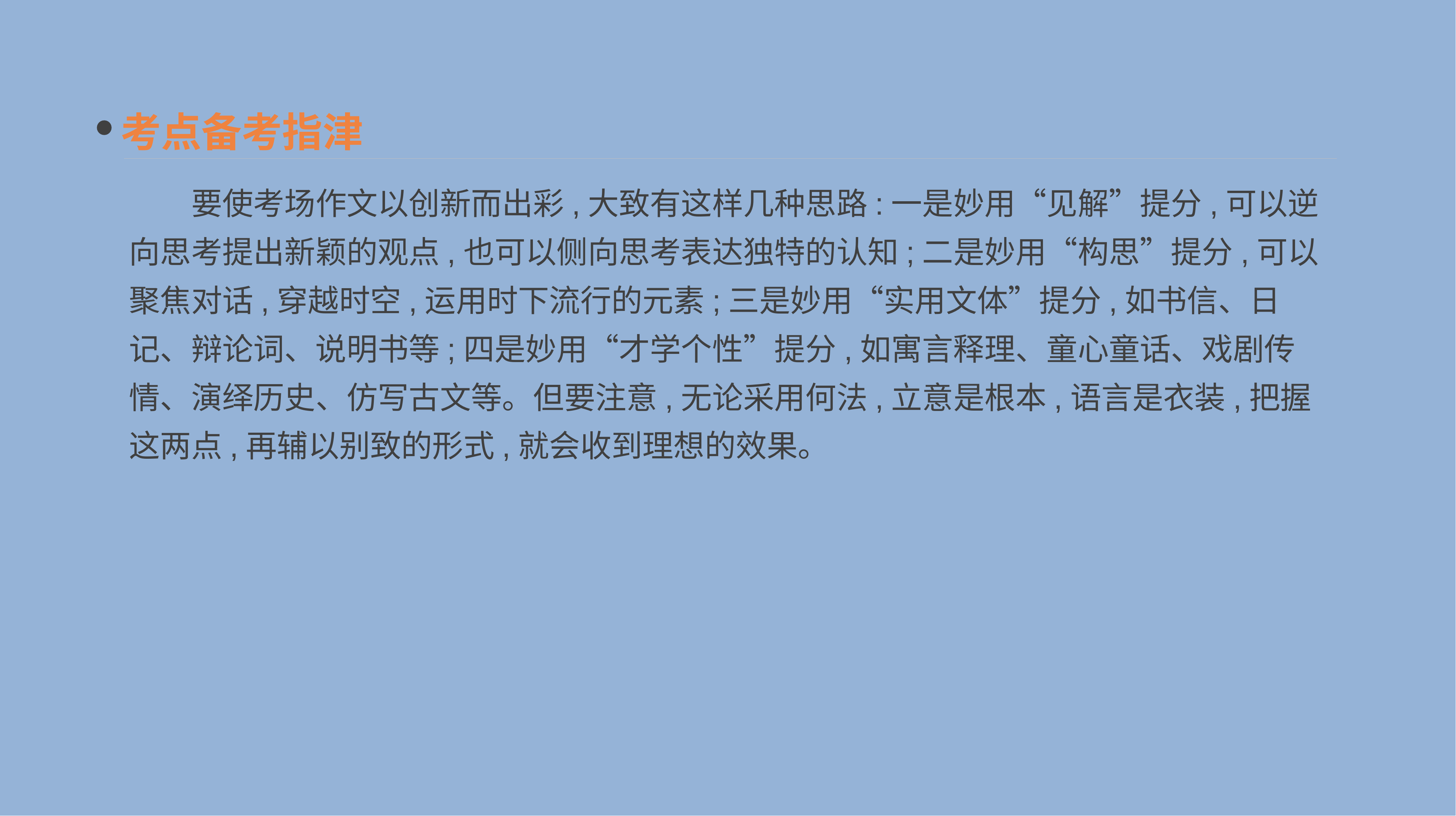

考点备考指津

　　要使考场作文以创新而出彩,大致有这样几种思路:一是妙用“见解”提分,可以逆向思考提出新颖的观点,也可以侧向思考表达独特的认知;二是妙用“构思”提分,可以聚焦对话,穿越时空,运用时下流行的元素;三是妙用“实用文体”提分,如书信、日记、辩论词、说明书等;四是妙用“才学个性”提分,如寓言释理、童心童话、戏剧传情、演绎历史、仿写古文等。但要注意,无论采用何法,立意是根本,语言是衣装,把握这两点,再辅以别致的形式,就会收到理想的效果。